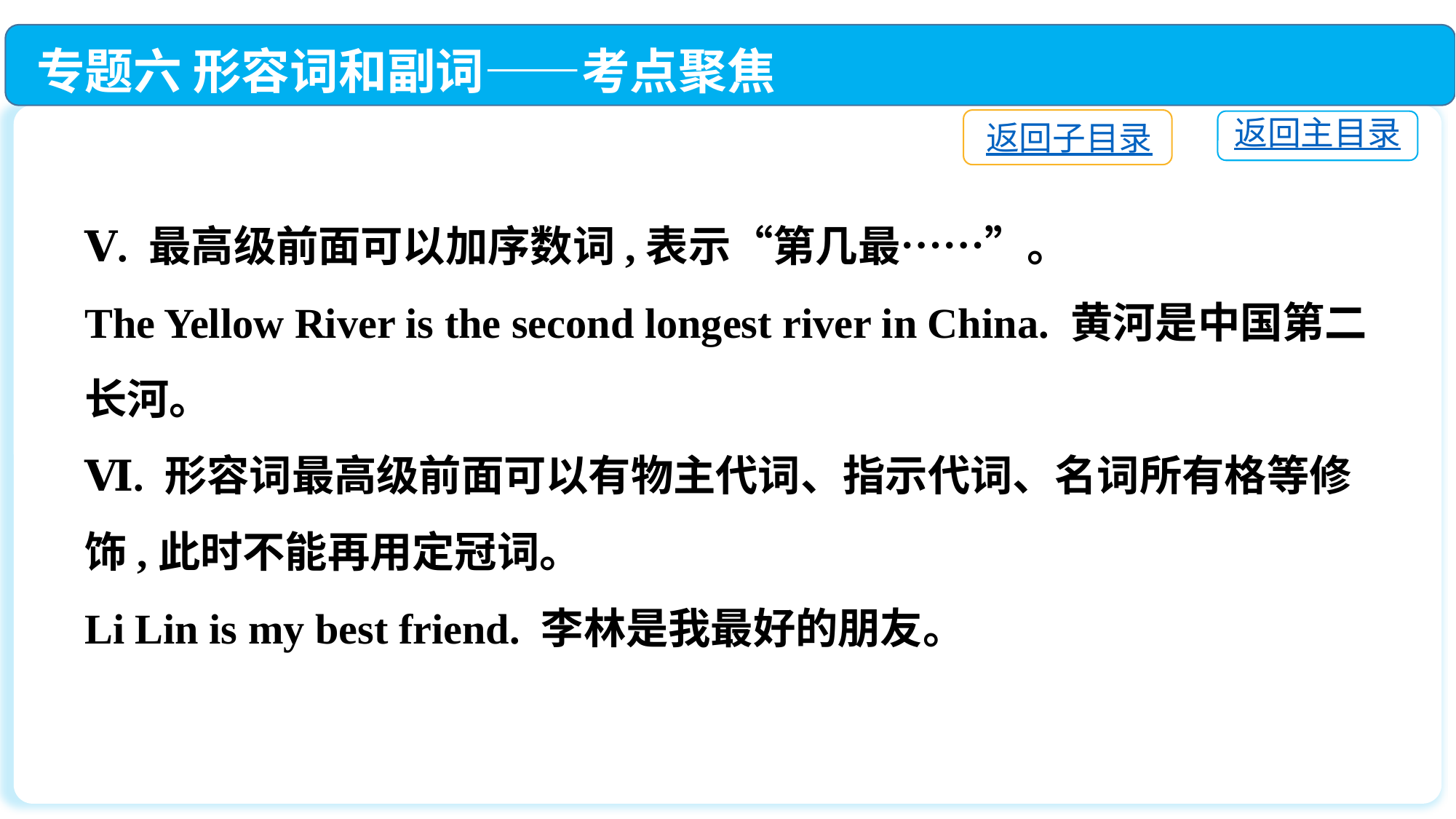

专题六 形容词和副词——考点聚焦

返回子目录
返回主目录
Ⅴ. 最高级前面可以加序数词,表示“第几最……”。
The Yellow River is the second longest river in China. 黄河是中国第二长河。
Ⅵ. 形容词最高级前面可以有物主代词、指示代词、名词所有格等修饰,此时不能再用定冠词。
Li Lin is my best friend. 李林是我最好的朋友。